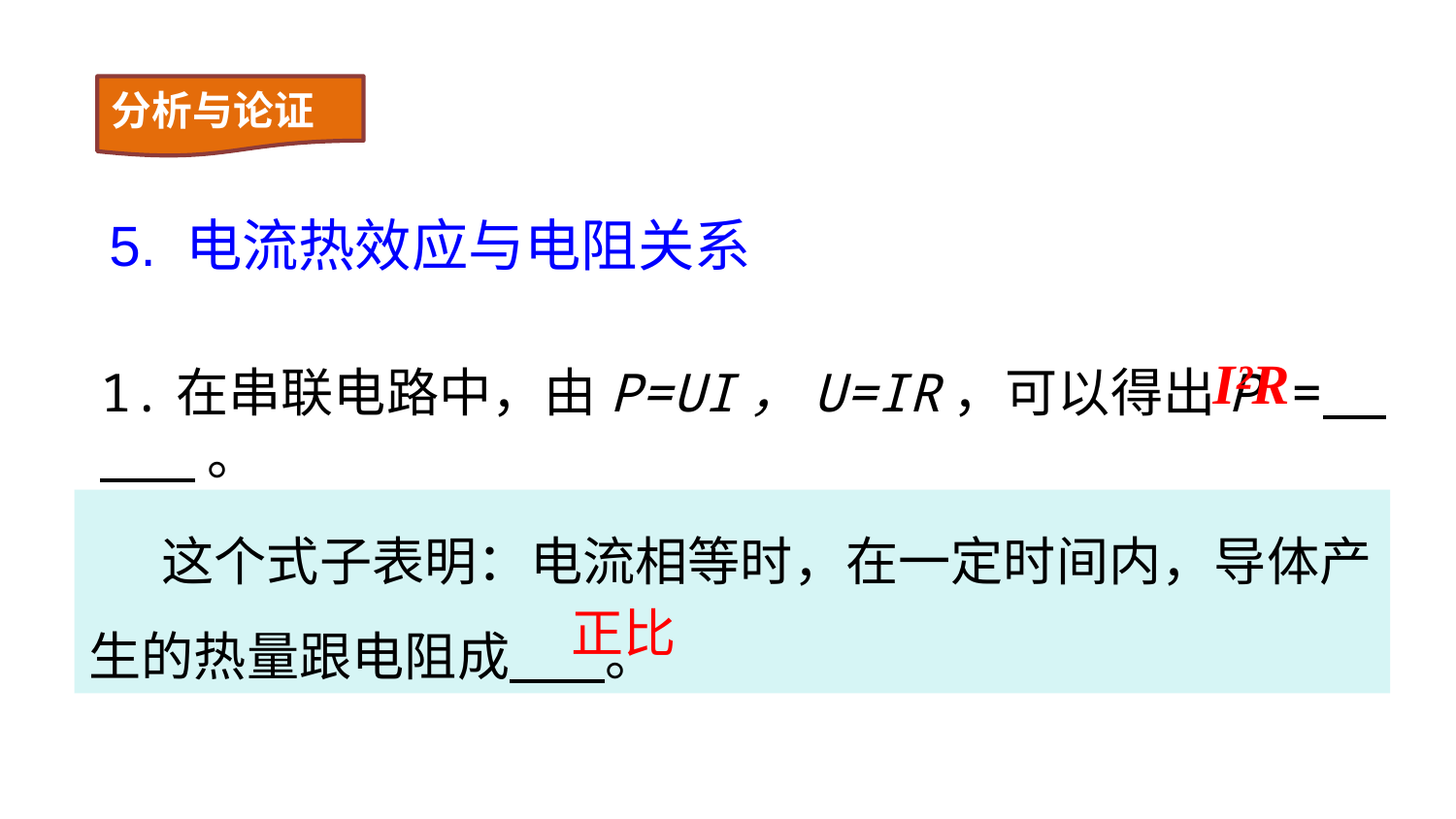

分析与论证
5. 电流热效应与电阻关系
I²R
1.在串联电路中，由P=UI，U=IR，可以得出P =      。
这个式子表明：电流相等时，在一定时间内，导体产生的热量跟电阻成        。
正比